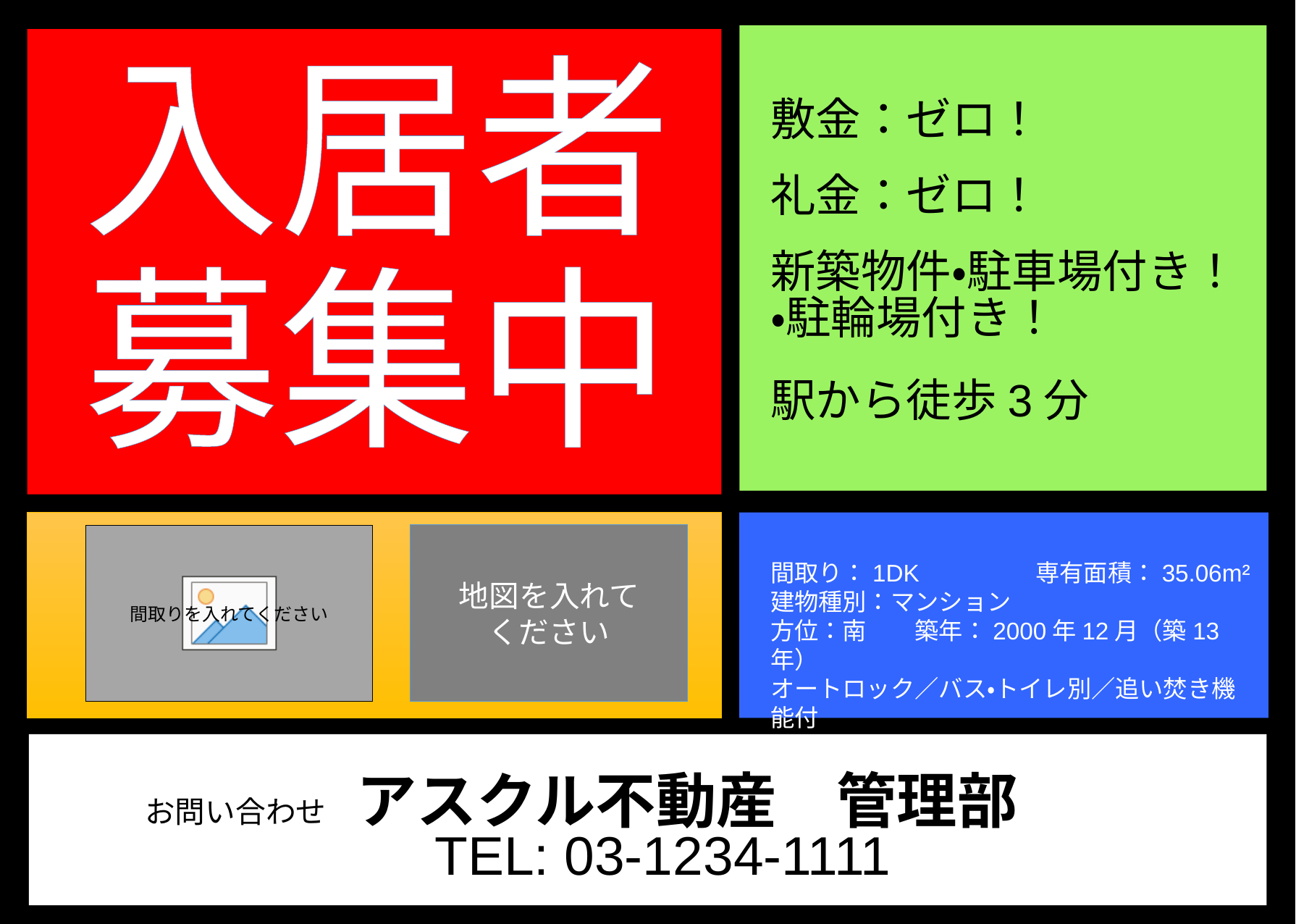

入居者
募集中
敷金：ゼロ！

礼金：ゼロ！

新築物件・駐車場付き！
・駐輪場付き！

駅から徒歩3分

地図を入れて
ください

間取り：1DK	　　専有面積：35.06m²
建物種別：マンション
方位：南　　築年：2000年12月（築13年）
オートロック／バス・トイレ別／追い焚き機能付

お問い合わせ　アスクル不動産　管理部
TEL: 03-1234-1111